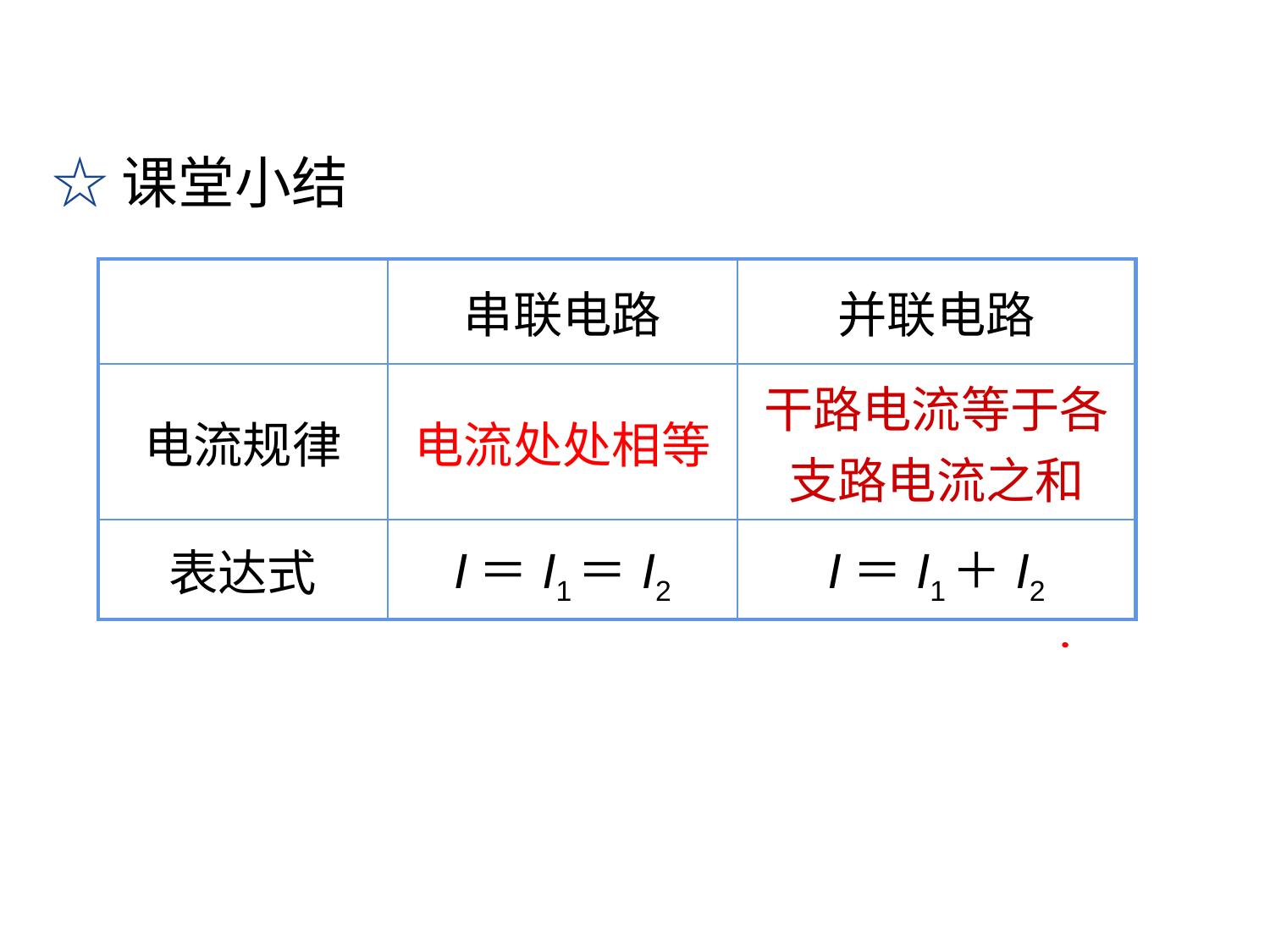

☆课堂小结
|  | 串联电路 | 并联电路 |
| --- | --- | --- |
| 电流规律 | 电流处处相等 | 干路电流等于各支路电流之和 |
| 表达式 | I＝I1＝I2 | I＝I1＋I2 |